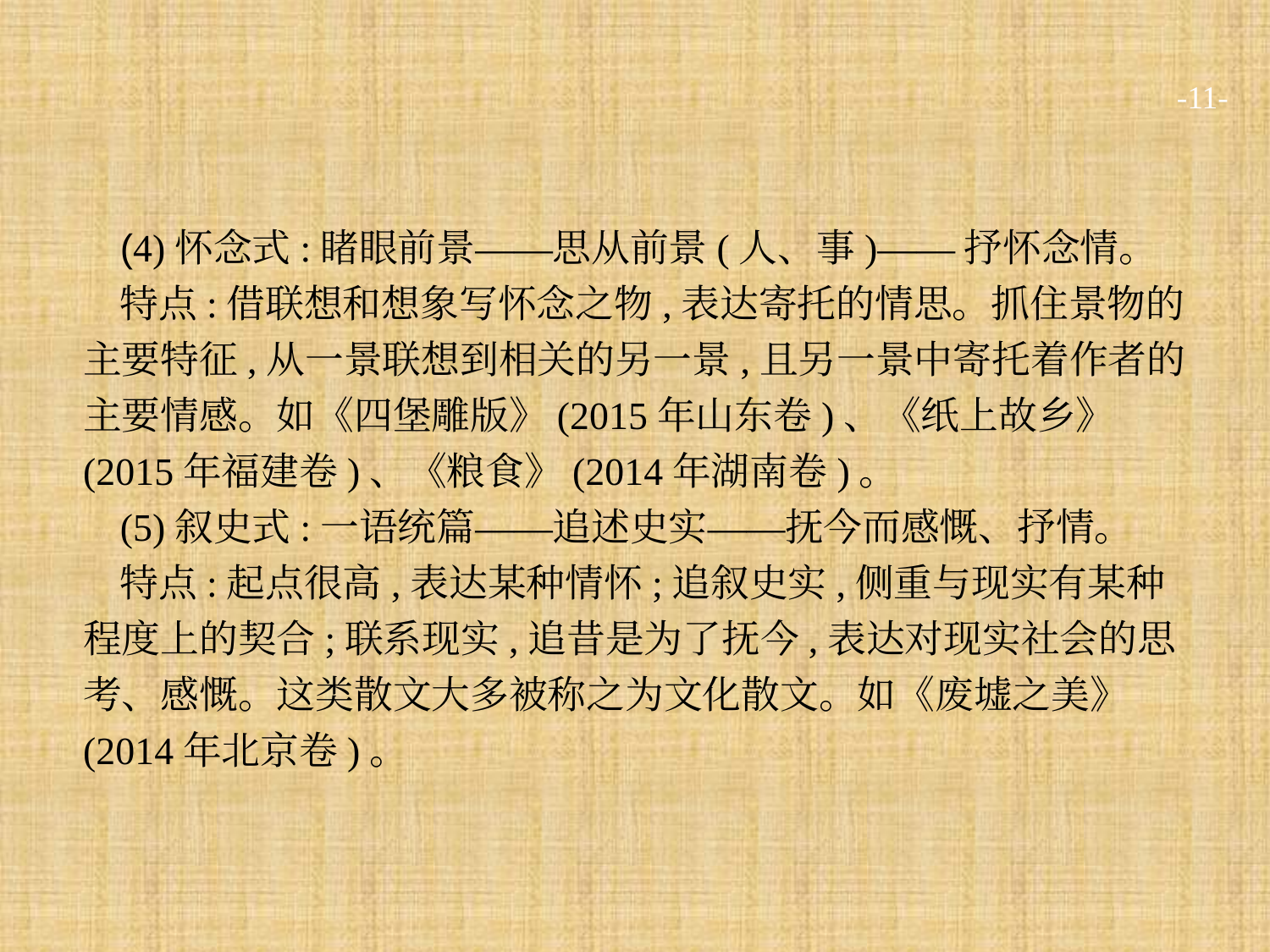

-11-
(4)怀念式:睹眼前景——思从前景(人、事)——抒怀念情。
特点:借联想和想象写怀念之物,表达寄托的情思。抓住景物的主要特征,从一景联想到相关的另一景,且另一景中寄托着作者的主要情感。如《四堡雕版》(2015年山东卷)、《纸上故乡》(2015年福建卷)、《粮食》(2014年湖南卷)。
(5)叙史式:一语统篇——追述史实——抚今而感慨、抒情。
特点:起点很高,表达某种情怀;追叙史实,侧重与现实有某种程度上的契合;联系现实,追昔是为了抚今,表达对现实社会的思考、感慨。这类散文大多被称之为文化散文。如《废墟之美》(2014年北京卷)。